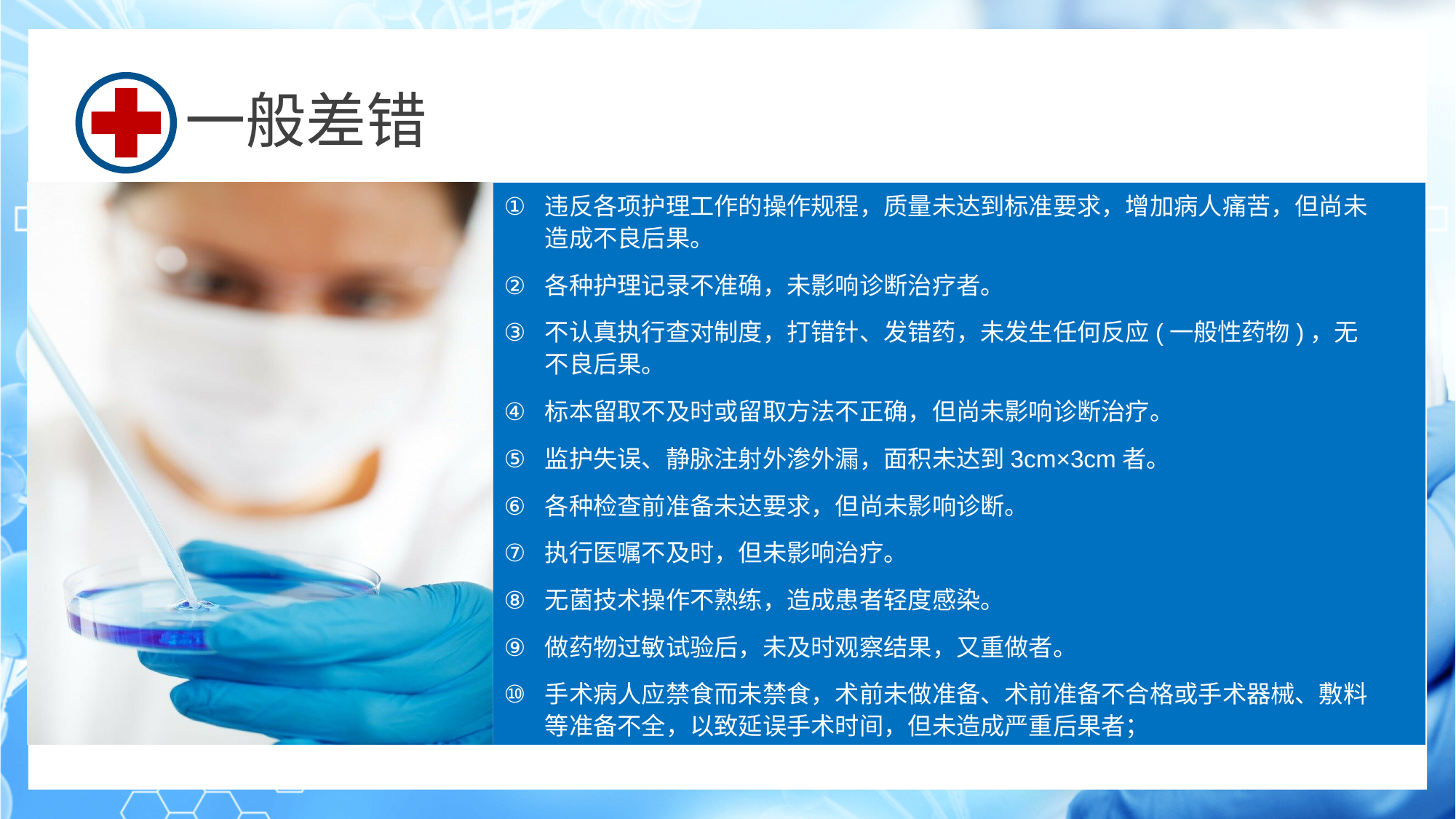

一般差错

违反各项护理工作的操作规程，质量未达到标准要求，增加病人痛苦，但尚未造成不良后果。
各种护理记录不准确，未影响诊断治疗者。
不认真执行查对制度，打错针、发错药，未发生任何反应(一般性药物)，无不良后果。
标本留取不及时或留取方法不正确，但尚未影响诊断治疗。
监护失误、静脉注射外渗外漏，面积未达到3cm×3cm者。
各种检查前准备未达要求，但尚未影响诊断。
执行医嘱不及时，但未影响治疗。
无菌技术操作不熟练，造成患者轻度感染。
做药物过敏试验后，未及时观察结果，又重做者。
手术病人应禁食而未禁食，术前未做准备、术前准备不合格或手术器械、敷料等准备不全，以致延误手术时间，但未造成严重后果者；